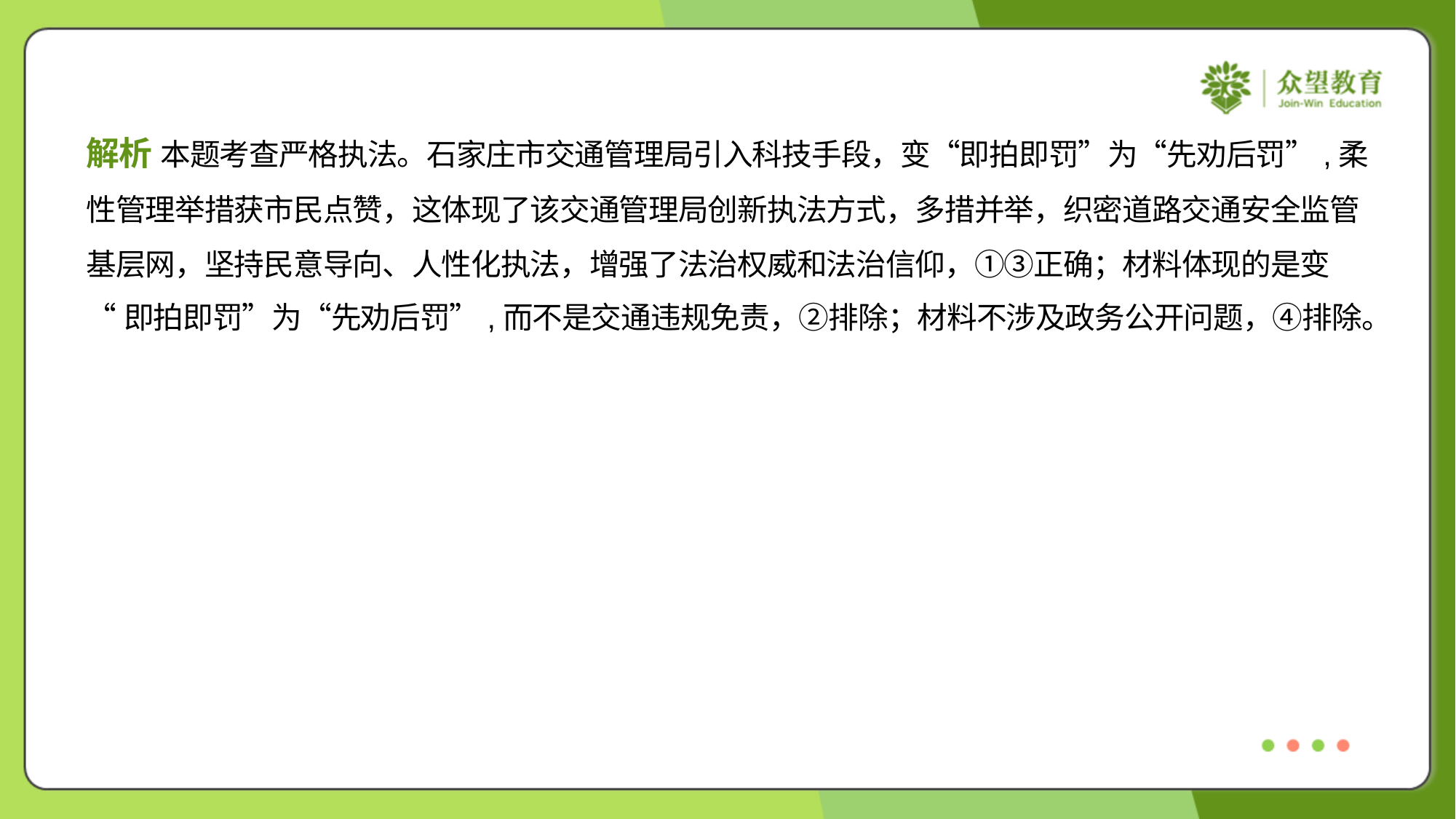

解析 本题考查严格执法。石家庄市交通管理局引入科技手段，变“即拍即罚”为“先劝后罚”,柔
性管理举措获市民点赞，这体现了该交通管理局创新执法方式，多措并举，织密道路交通安全监管
基层网，坚持民意导向、人性化执法，增强了法治权威和法治信仰，①③正确；材料体现的是变
“即拍即罚”为“先劝后罚”,而不是交通违规免责，②排除；材料不涉及政务公开问题，④排除。